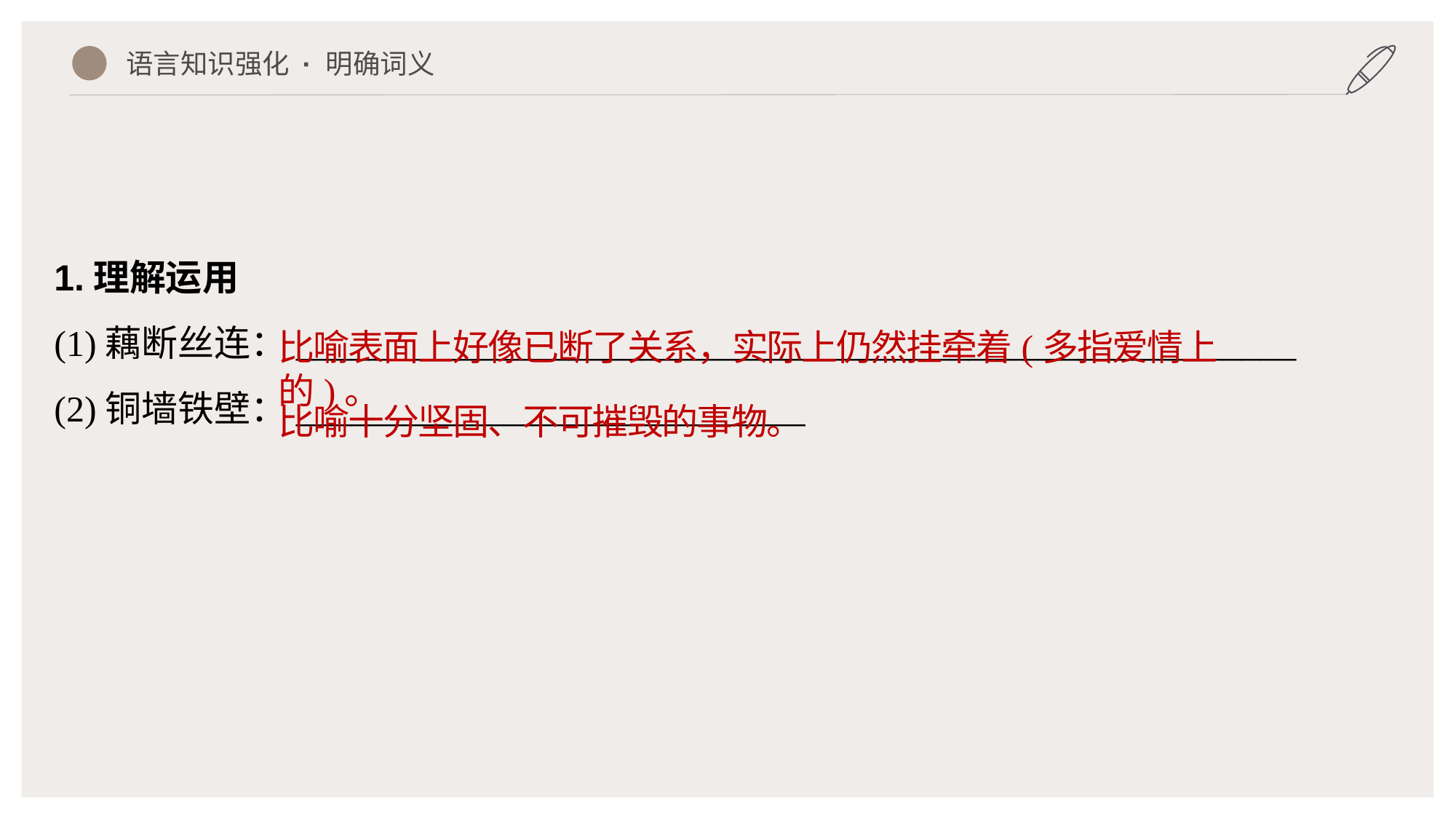

语言知识强化 · 明确词义

1.理解运用
(1)藕断丝连：_______________________________________________________
(2)铜墙铁壁：____________________________
比喻表面上好像已断了关系，实际上仍然挂牵着(多指爱情上的)。
比喻十分坚固、不可摧毁的事物。